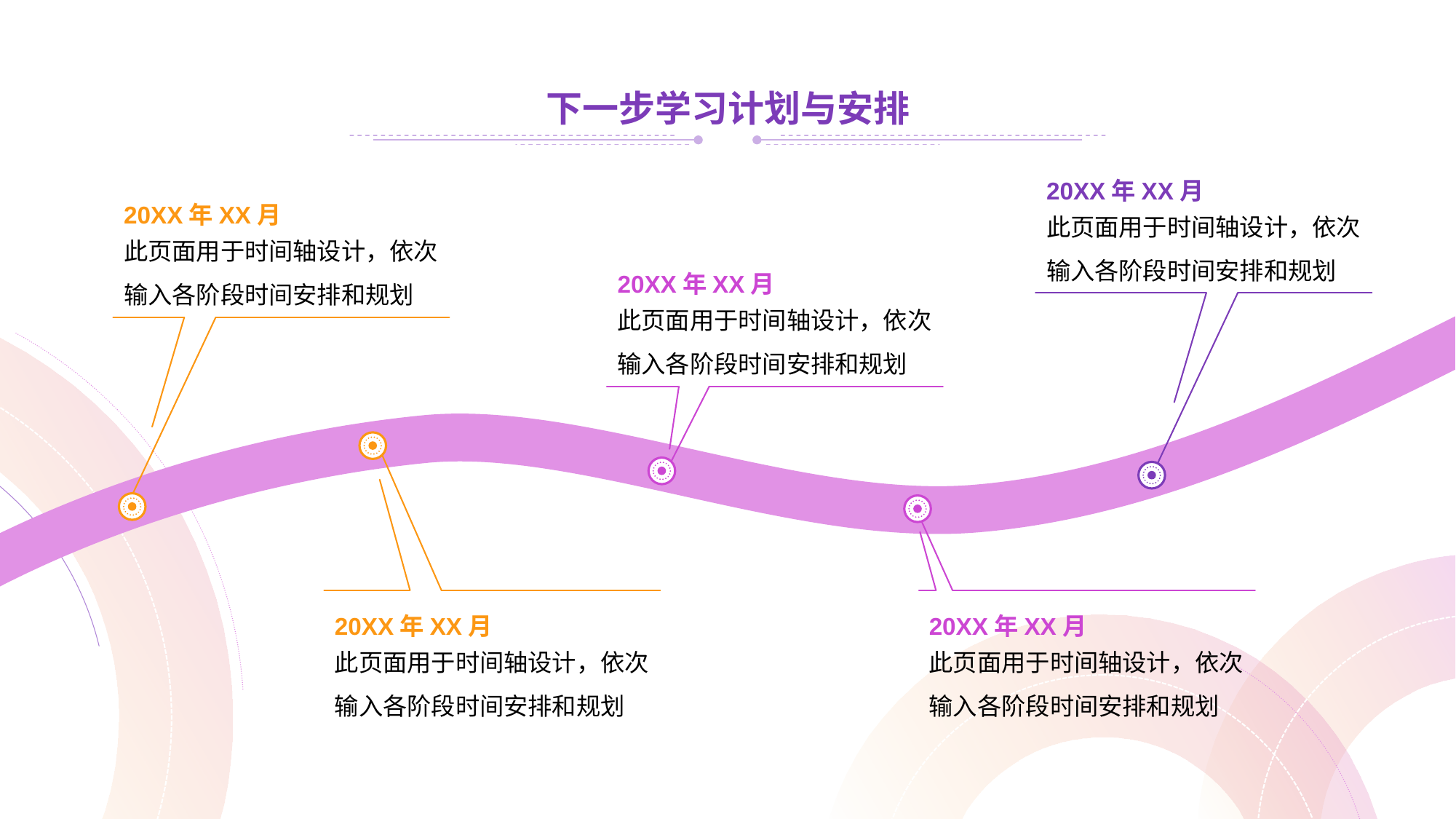

下一步学习计划与安排
20XX年XX月
20XX年XX月
此页面用于时间轴设计，依次输入各阶段时间安排和规划
此页面用于时间轴设计，依次输入各阶段时间安排和规划
20XX年XX月
此页面用于时间轴设计，依次输入各阶段时间安排和规划

20XX年XX月
20XX年XX月
此页面用于时间轴设计，依次输入各阶段时间安排和规划
此页面用于时间轴设计，依次输入各阶段时间安排和规划